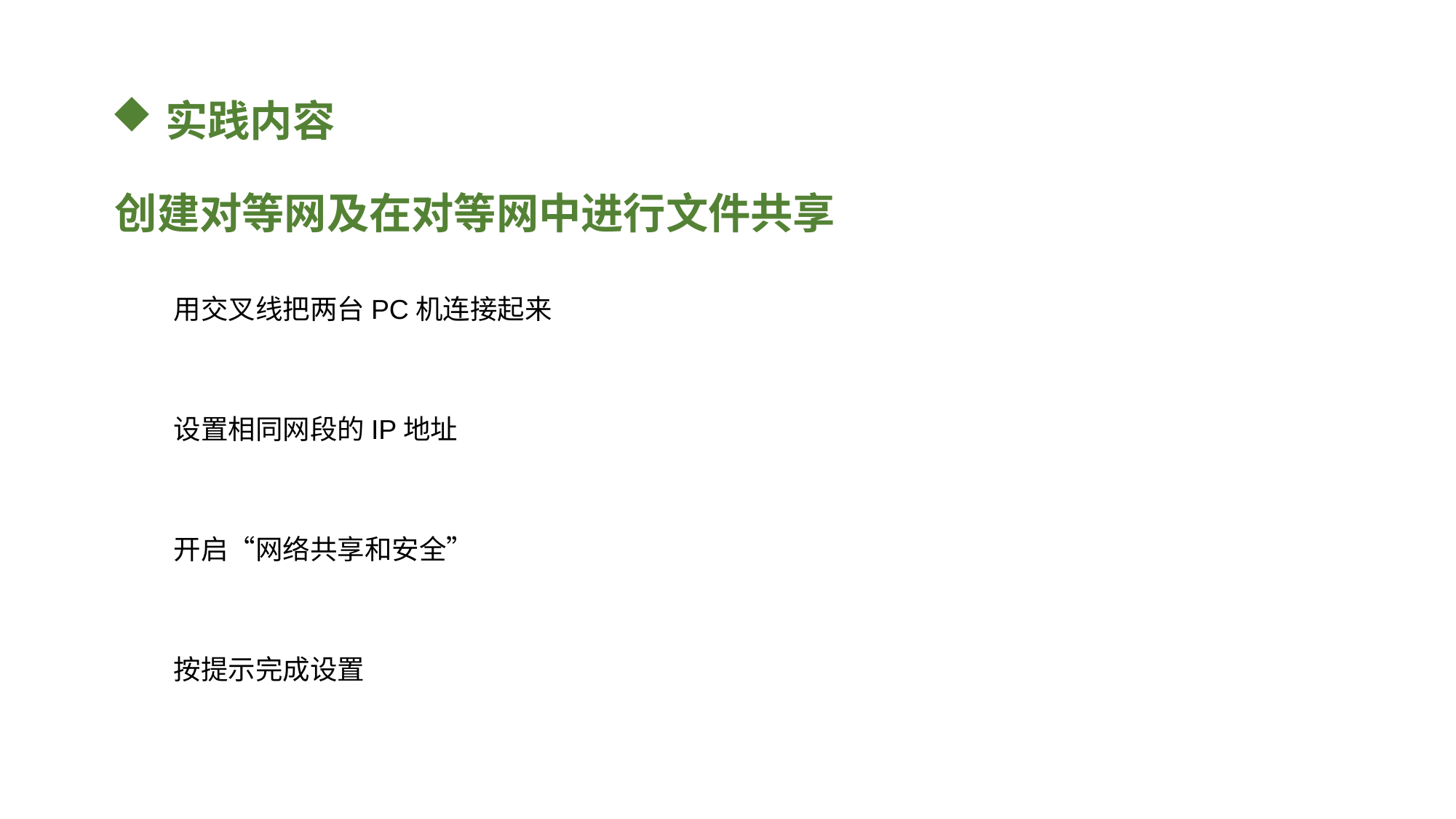

# 实践内容
创建对等网及在对等网中进行文件共享
用交叉线把两台PC机连接起来
设置相同网段的IP地址
开启“网络共享和安全”
按提示完成设置